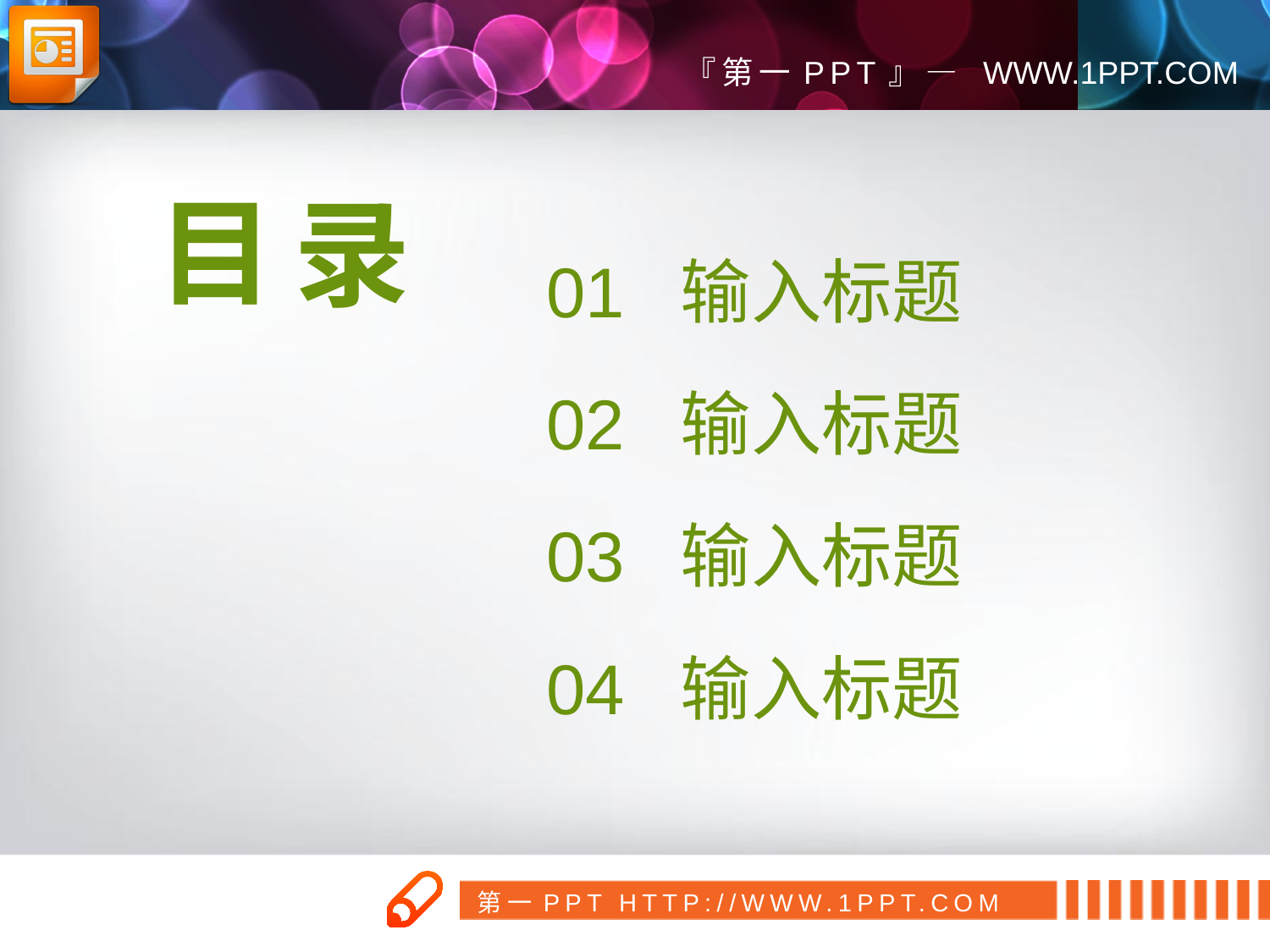

目
录
01  输入标题
02  输入标题
03  输入标题
04  输入标题